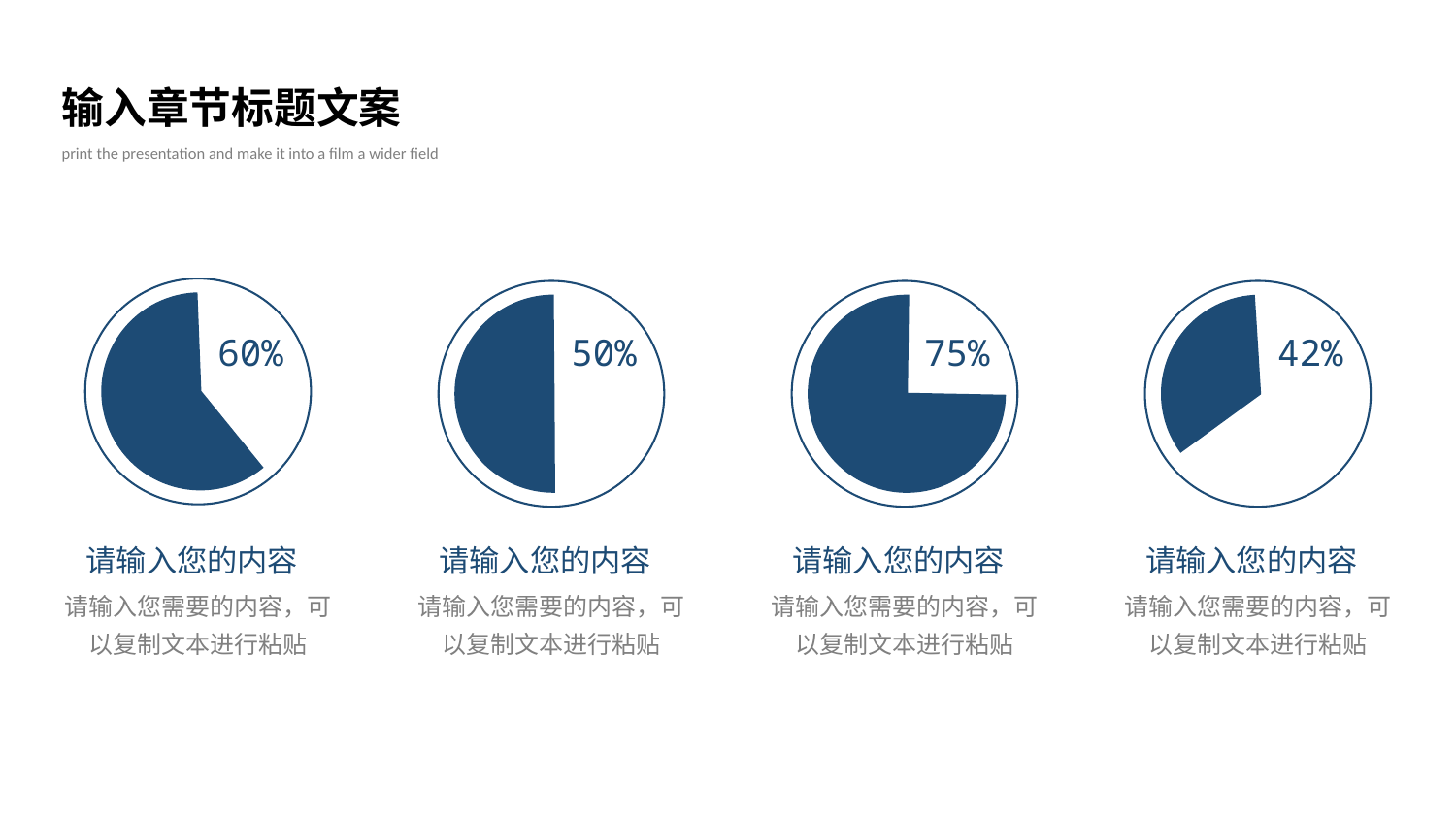

输入章节标题文案
print the presentation and make it into a film a wider field

60%

50%

75%

42%
请输入您的内容
请输入您需要的内容，可以复制文本进行粘贴
请输入您的内容
请输入您需要的内容，可以复制文本进行粘贴
请输入您的内容
请输入您需要的内容，可以复制文本进行粘贴
请输入您的内容
请输入您需要的内容，可以复制文本进行粘贴